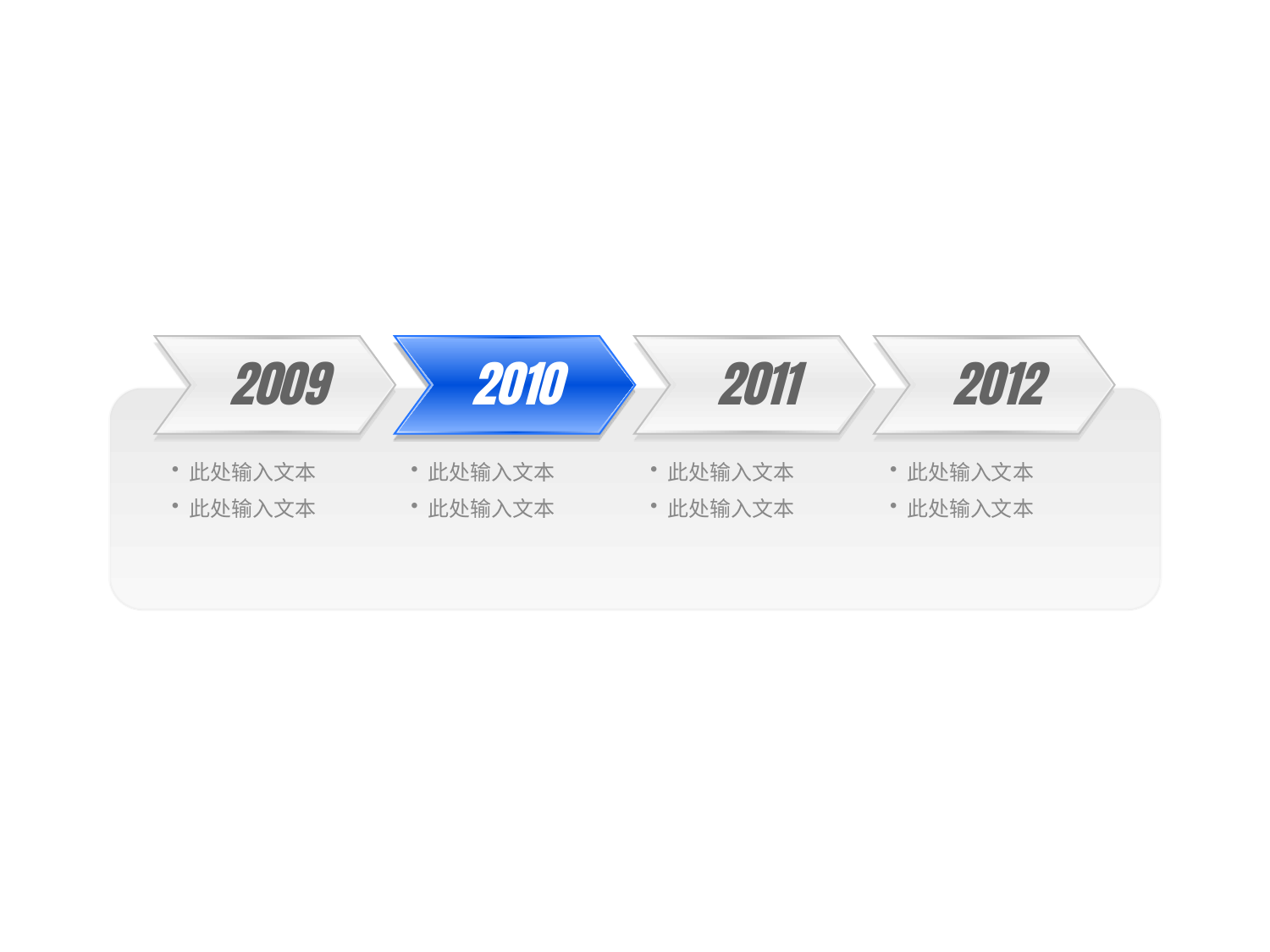

2009

2010

2011

2012

 此处输入文本
 此处输入文本
 此处输入文本
 此处输入文本
 此处输入文本
 此处输入文本
 此处输入文本
 此处输入文本